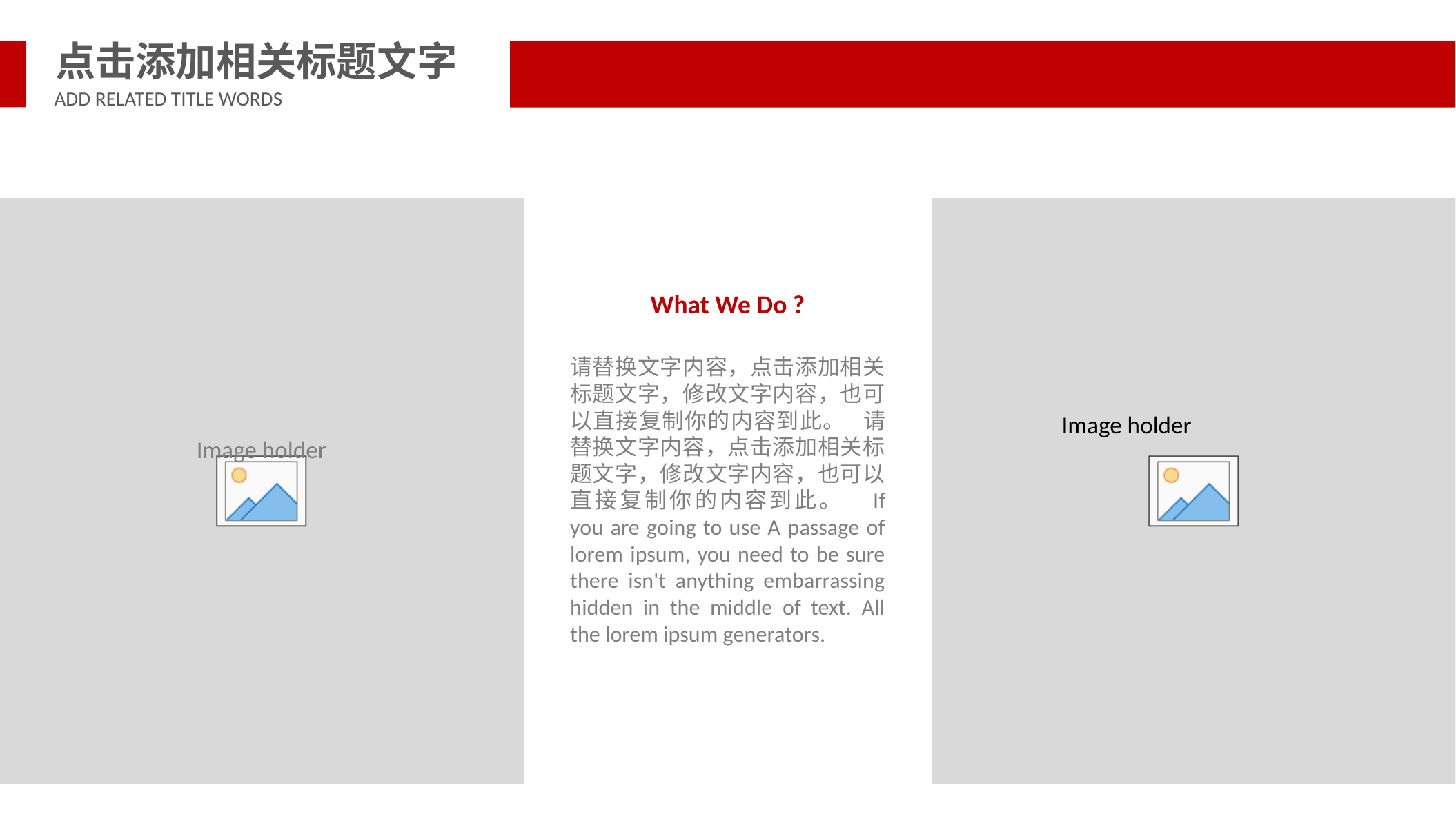

点击添加相关标题文字

ADD RELATED TITLE WORDS

What We Do ?
请替换文字内容，点击添加相关标题文字，修改文字内容，也可以直接复制你的内容到此。   请替换文字内容，点击添加相关标题文字，修改文字内容，也可以直接复制你的内容到此。   If you are going to use A passage of lorem ipsum, you need to be sure there isn't anything embarrassing hidden in the middle of text. All the lorem ipsum generators.